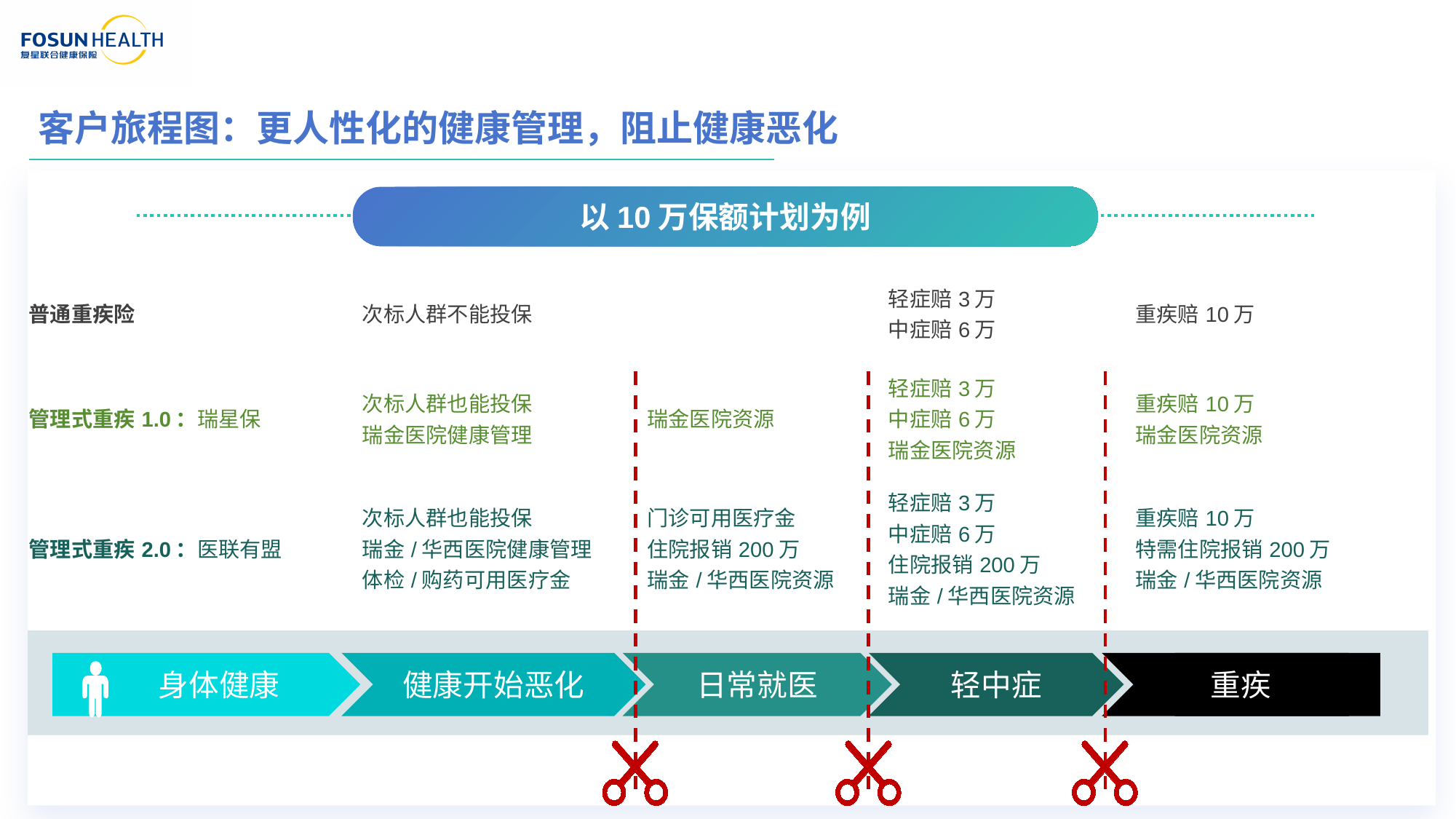

客户旅程图：更人性化的健康管理，阻止健康恶化

以10万保额计划为例
| 普通重疾险 | 次标人群不能投保 |  | 轻症赔3万 中症赔6万 | 重疾赔10万 |
| --- | --- | --- | --- | --- |
| 管理式重疾1.0：瑞星保 | 次标人群也能投保 瑞金医院健康管理 | 瑞金医院资源 | 轻症赔3万 中症赔6万 瑞金医院资源 | 重疾赔10万 瑞金医院资源 |
| 管理式重疾2.0：医联有盟 | 次标人群也能投保 瑞金/华西医院健康管理 体检/购药可用医疗金 | 门诊可用医疗金 住院报销200万 瑞金/华西医院资源 | 轻症赔3万 中症赔6万 住院报销200万 瑞金/华西医院资源 | 重疾赔10万 特需住院报销200万 瑞金/华西医院资源 |

     身体健康
日常就医
轻中症
重疾
重疾
健康开始恶化